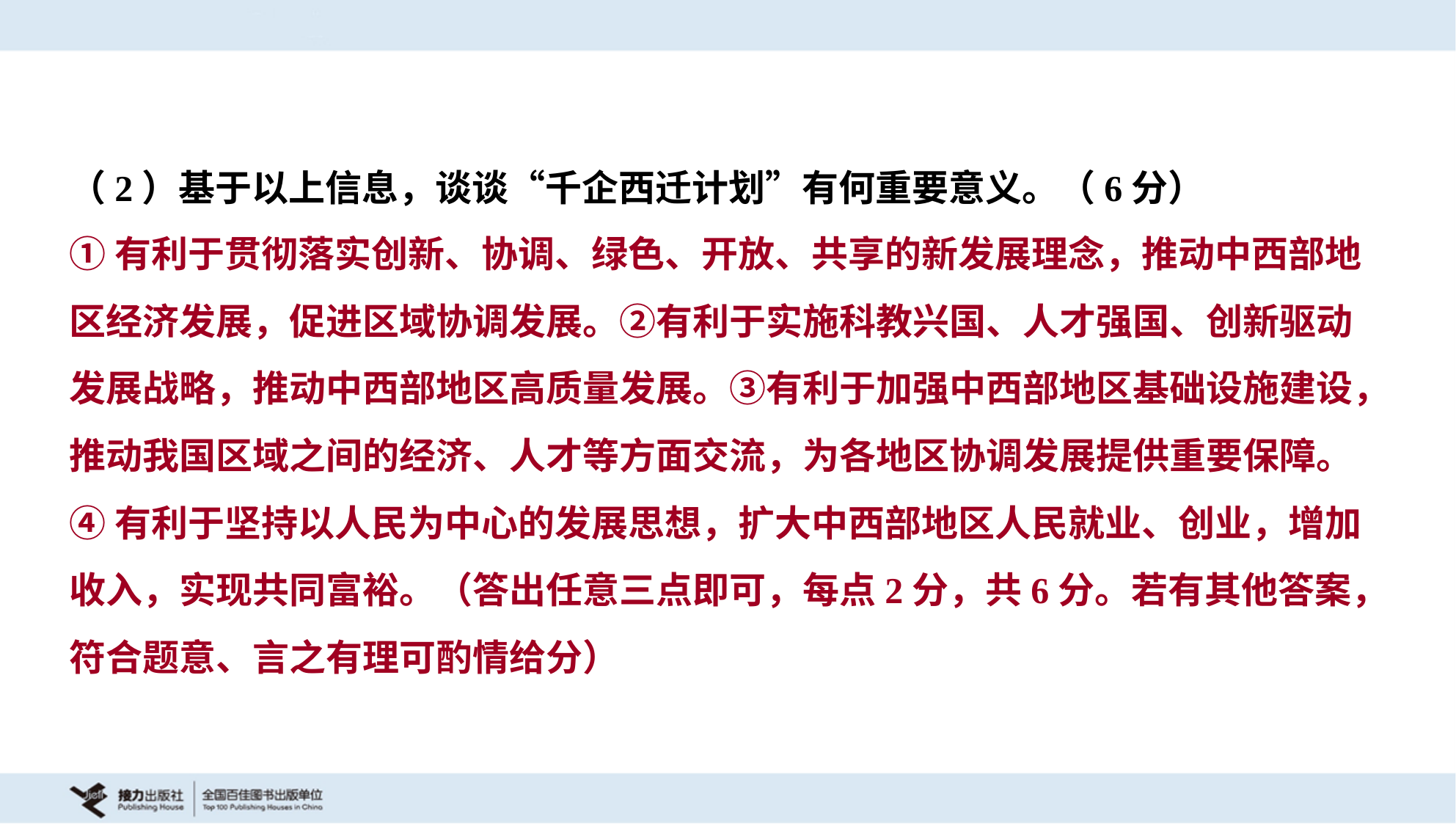

（2）基于以上信息，谈谈“千企西迁计划”有何重要意义。（6分）
①有利于贯彻落实创新、协调、绿色、开放、共享的新发展理念，推动中西部地
区经济发展，促进区域协调发展。②有利于实施科教兴国、人才强国、创新驱动
发展战略，推动中西部地区高质量发展。③有利于加强中西部地区基础设施建设，
推动我国区域之间的经济、人才等方面交流，为各地区协调发展提供重要保障。
④有利于坚持以人民为中心的发展思想，扩大中西部地区人民就业、创业，增加
收入，实现共同富裕。（答出任意三点即可，每点2分，共6分。若有其他答案，
符合题意、言之有理可酌情给分）